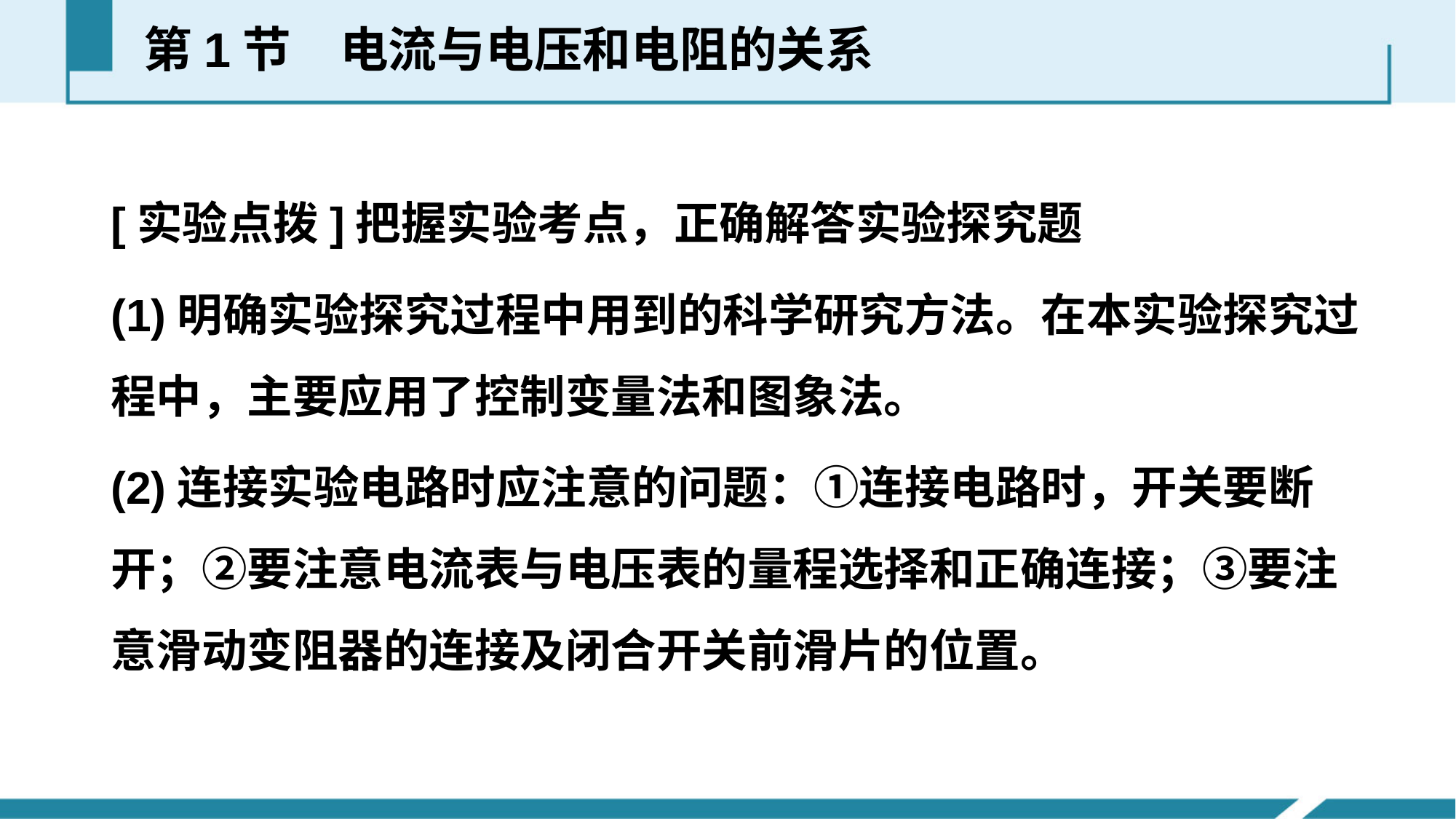

第1节　电流与电压和电阻的关系
[实验点拨]把握实验考点，正确解答实验探究题
(1)明确实验探究过程中用到的科学研究方法。在本实验探究过程中，主要应用了控制变量法和图象法。
(2)连接实验电路时应注意的问题：①连接电路时，开关要断开；②要注意电流表与电压表的量程选择和正确连接；③要注意滑动变阻器的连接及闭合开关前滑片的位置。